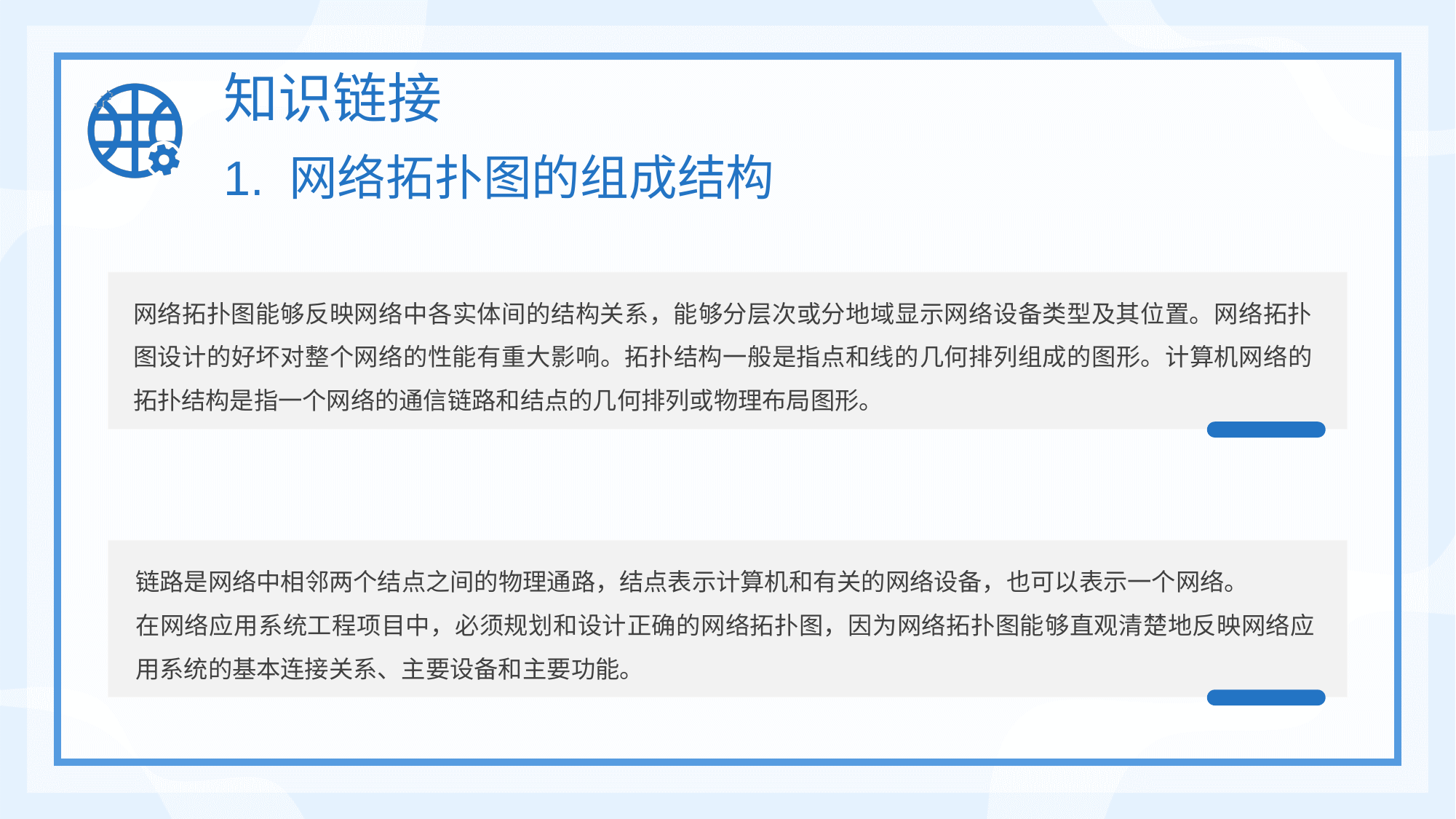

知识链接
1. 网络拓扑图的组成结构

网络拓扑图能够反映网络中各实体间的结构关系，能够分层次或分地域显示网络设备类型及其位置。网络拓扑图设计的好坏对整个网络的性能有重大影响。拓扑结构一般是指点和线的几何排列组成的图形。计算机网络的拓扑结构是指一个网络的通信链路和结点的几何排列或物理布局图形。

链路是网络中相邻两个结点之间的物理通路，结点表示计算机和有关的网络设备，也可以表示一个网络。
在网络应用系统工程项目中，必须规划和设计正确的网络拓扑图，因为网络拓扑图能够直观清楚地反映网络应用系统的基本连接关系、主要设备和主要功能。